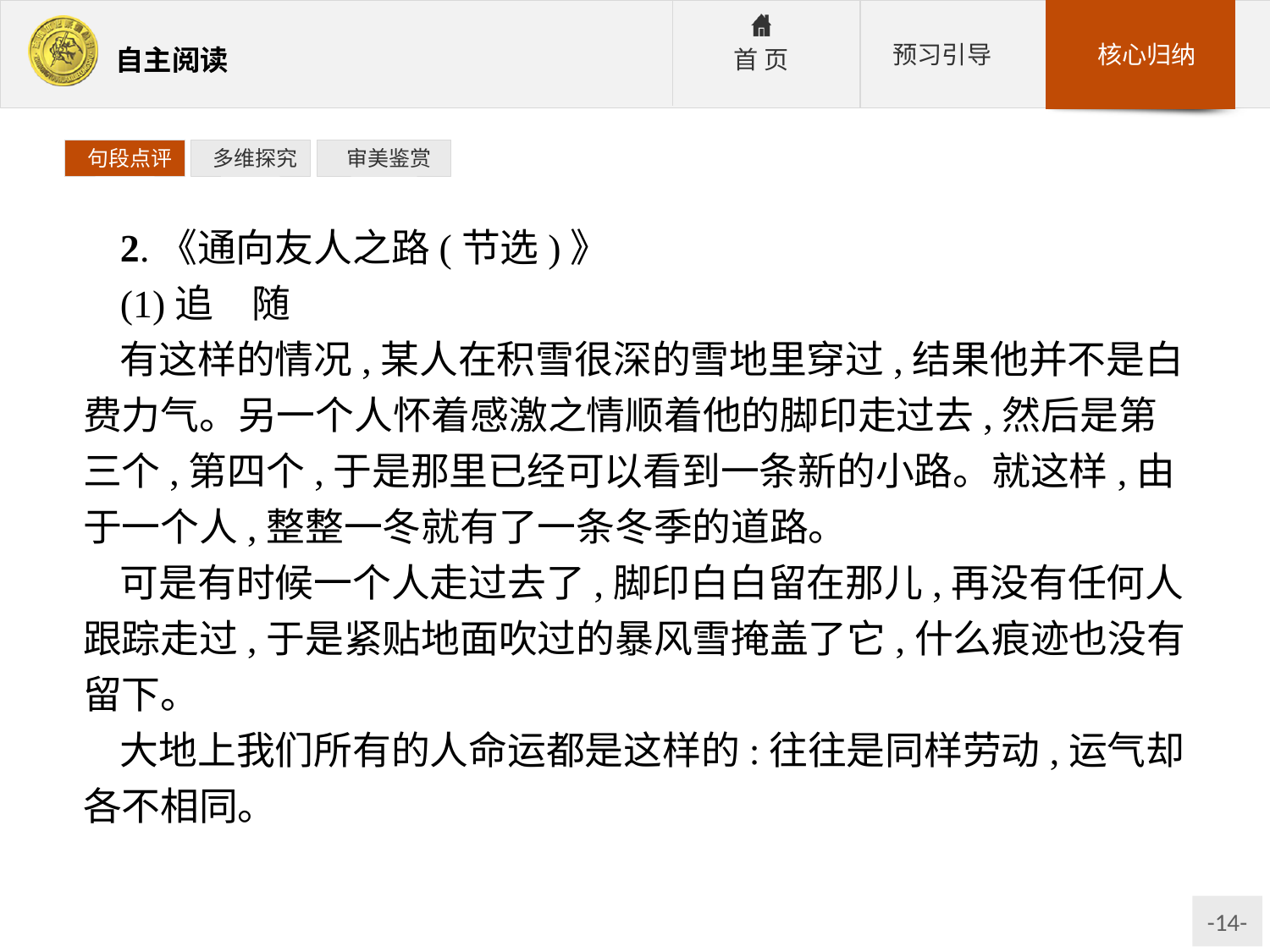

句段点评
 多维探究
 审美鉴赏
2.《通向友人之路(节选)》
(1)追　随
有这样的情况,某人在积雪很深的雪地里穿过,结果他并不是白费力气。另一个人怀着感激之情顺着他的脚印走过去,然后是第三个,第四个,于是那里已经可以看到一条新的小路。就这样,由于一个人,整整一冬就有了一条冬季的道路。
可是有时候一个人走过去了,脚印白白留在那儿,再没有任何人跟踪走过,于是紧贴地面吹过的暴风雪掩盖了它,什么痕迹也没有留下。
大地上我们所有的人命运都是这样的:往往是同样劳动,运气却各不相同。